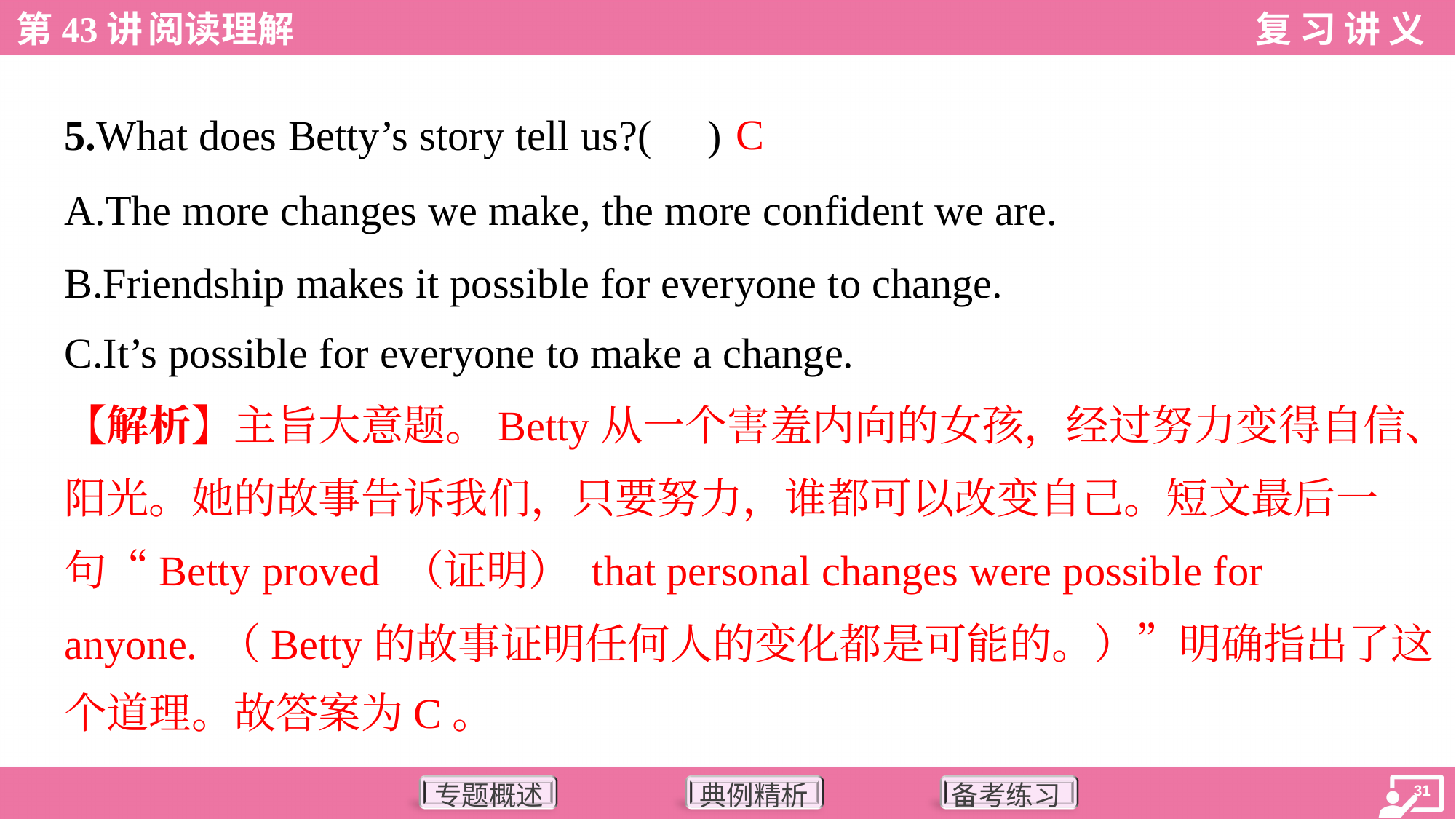

C
5.What does Betty’s story tell us?(     )
A.The more changes we make, the more confident we are.
B.Friendship makes it possible for everyone to change.
C.It’s possible for everyone to make a change.
【解析】主旨大意题。Betty从一个害羞内向的女孩，经过努力变得自信、
阳光。她的故事告诉我们，只要努力，谁都可以改变自己。短文最后一
句“Betty proved （证明） that personal changes were possible for
anyone. （Betty的故事证明任何人的变化都是可能的。）”明确指出了这
个道理。故答案为C。